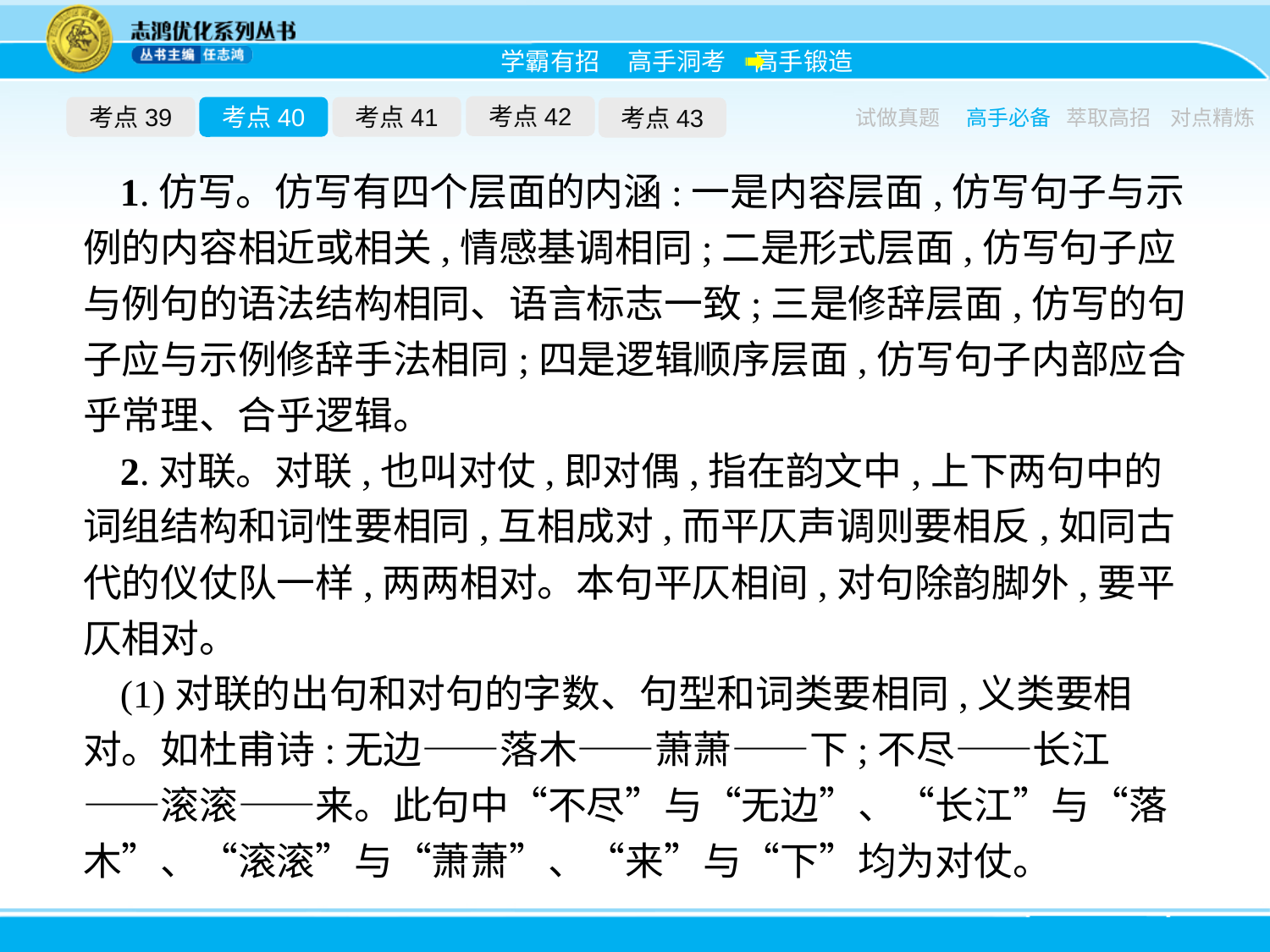

考点42
考点39
考点40
考点41
考点43
试做真题
高手必备
萃取高招
对点精炼
1.仿写。仿写有四个层面的内涵:一是内容层面,仿写句子与示例的内容相近或相关,情感基调相同;二是形式层面,仿写句子应与例句的语法结构相同、语言标志一致;三是修辞层面,仿写的句子应与示例修辞手法相同;四是逻辑顺序层面,仿写句子内部应合乎常理、合乎逻辑。
2.对联。对联,也叫对仗,即对偶,指在韵文中,上下两句中的词组结构和词性要相同,互相成对,而平仄声调则要相反,如同古代的仪仗队一样,两两相对。本句平仄相间,对句除韵脚外,要平仄相对。
(1)对联的出句和对句的字数、句型和词类要相同,义类要相对。如杜甫诗:无边——落木——萧萧——下;不尽——长江——滚滚——来。此句中“不尽”与“无边”、“长江”与“落木”、“滚滚”与“萧萧”、“来”与“下”均为对仗。